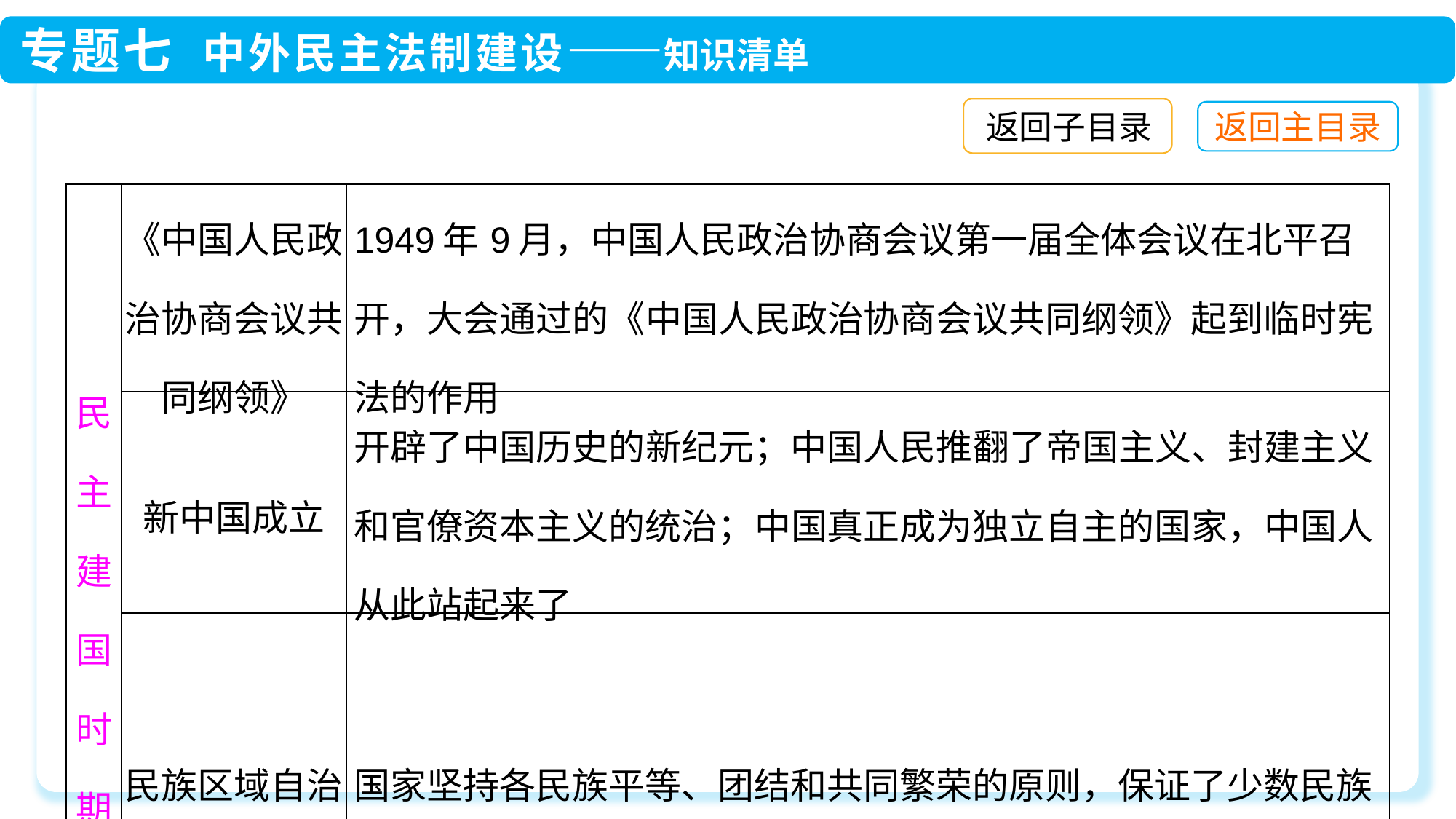

返回子目录
| 民主建国时期 | 《中国人民政治协商会议共同纲领》 | 1949年9月，中国人民政治协商会议第一届全体会议在北平召开，大会通过的《中国人民政治协商会议共同纲领》起到临时宪法的作用 |
| --- | --- | --- |
|  | 新中国成立 | 开辟了中国历史的新纪元；中国人民推翻了帝国主义、封建主义和官僚资本主义的统治；中国真正成为独立自主的国家，中国人从此站起来了 |
|  | 民族区域自治制度 | 国家坚持各民族平等、团结和共同繁荣的原则，保证了少数民族地区人民行使民主的权利 |